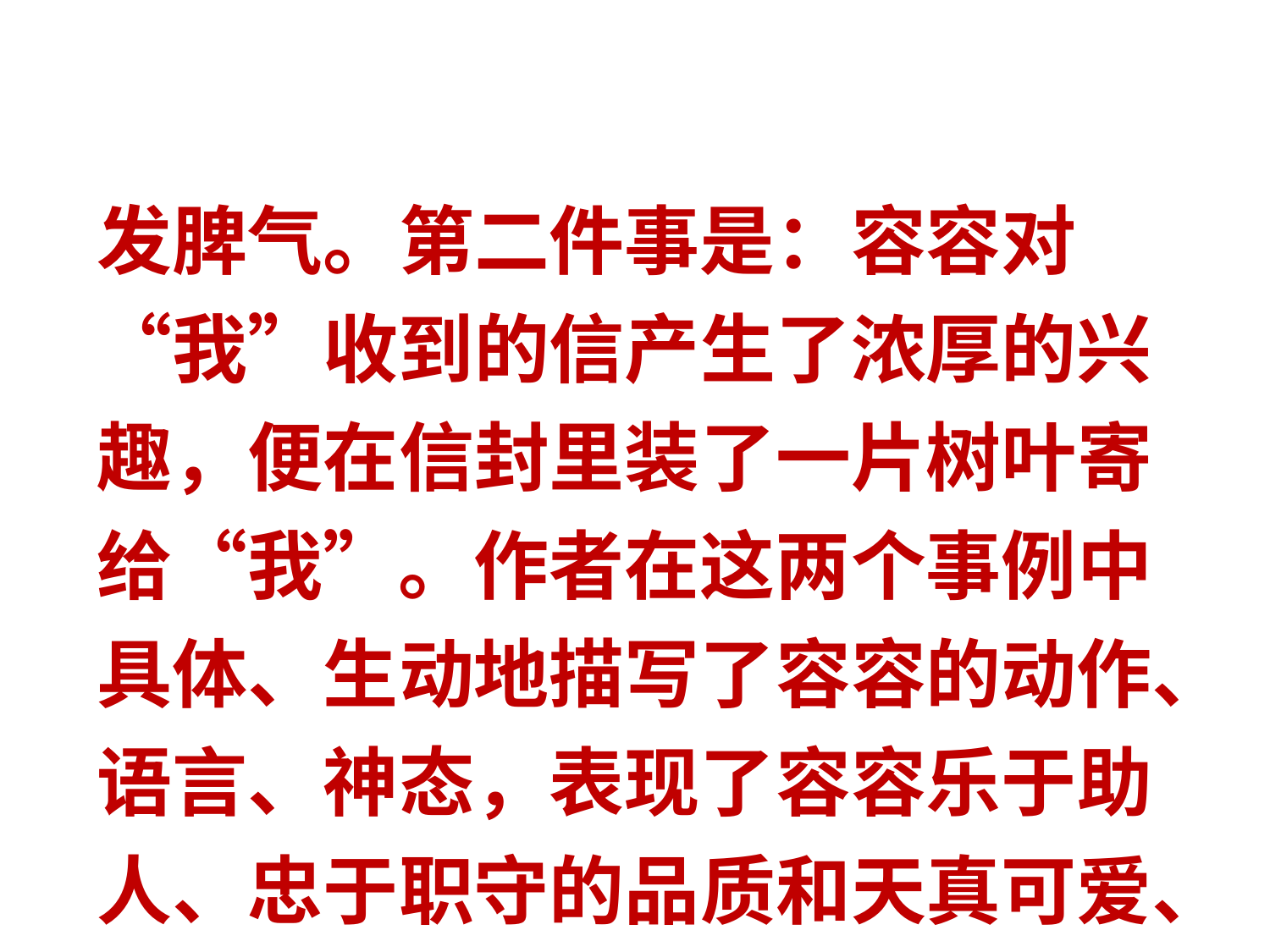

发脾气。第二件事是：容容对“我”收到的信产生了浓厚的兴趣，便在信封里装了一片树叶寄给“我”。作者在这两个事例中具体、生动地描写了容容的动作、语言、神态，表现了容容乐于助人、忠于职守的品质和天真可爱、好奇心强的特点。